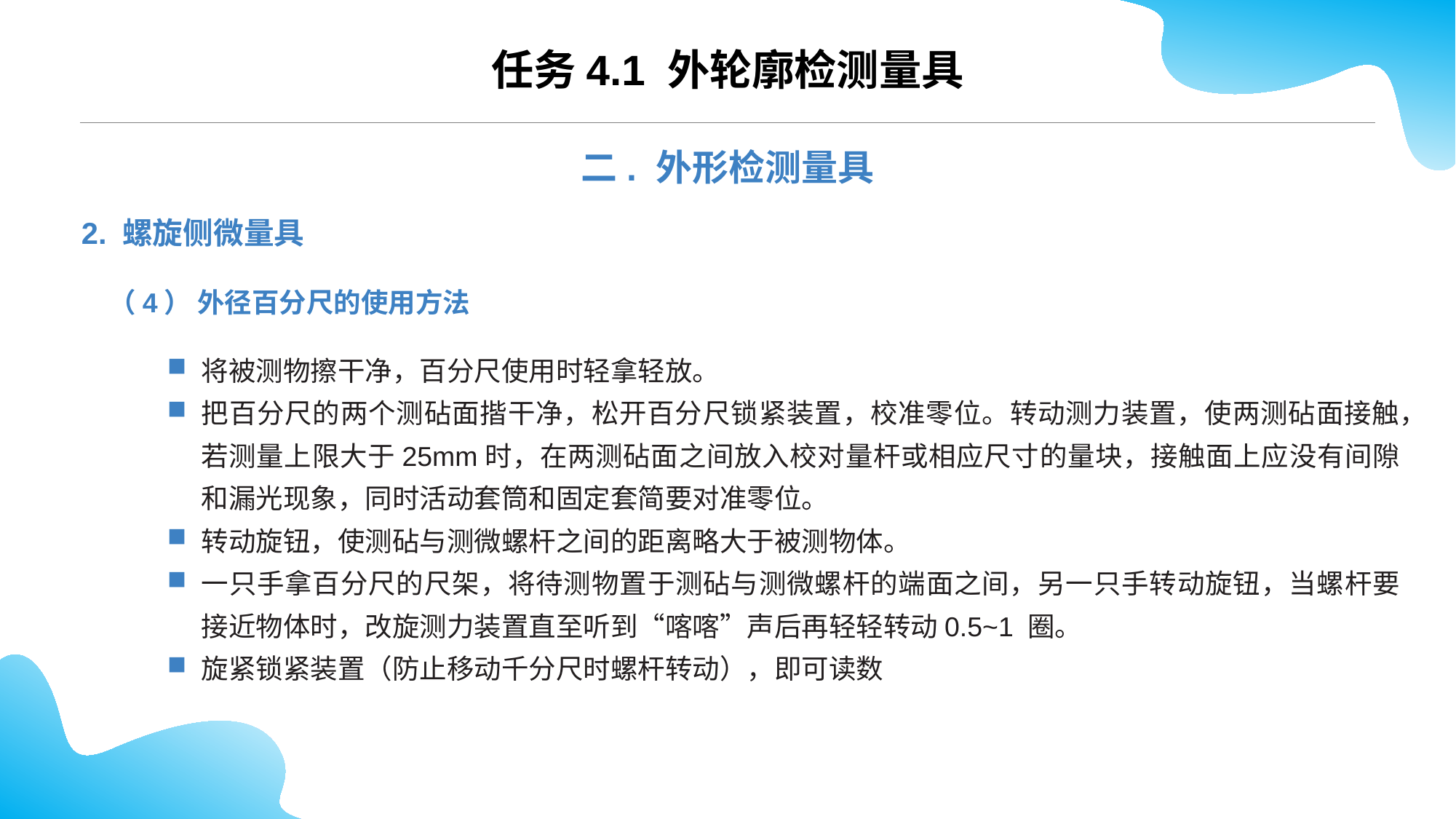

任务4.1 外轮廓检测量具
二. 外形检测量具
2. 螺旋侧微量具
（4） 外径百分尺的使用方法
将被测物擦干净，百分尺使用时轻拿轻放。
把百分尺的两个测砧面揩干净，松开百分尺锁紧装置，校准零位。转动测力装置，使两测砧面接触，若测量上限大于25mm时，在两测砧面之间放入校对量杆或相应尺寸的量块，接触面上应没有间隙和漏光现象，同时活动套筒和固定套简要对准零位。
转动旋钮，使测砧与测微螺杆之间的距离略大于被测物体。
一只手拿百分尺的尺架，将待测物置于测砧与测微螺杆的端面之间，另一只手转动旋钮，当螺杆要接近物体时，改旋测力装置直至听到“喀喀”声后再轻轻转动0.5~1 圈。
旋紧锁紧装置（防止移动千分尺时螺杆转动），即可读数